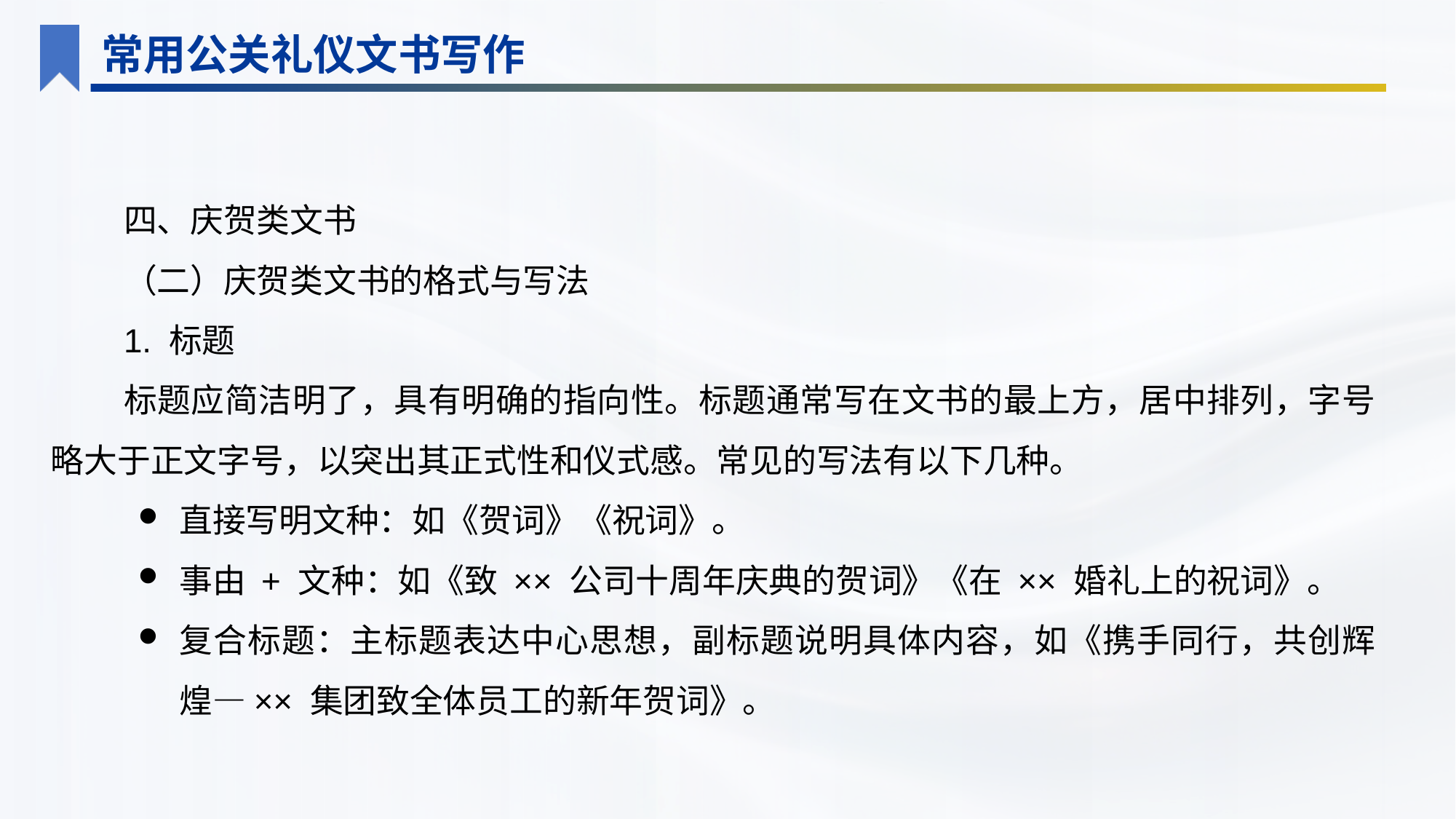

常用公关礼仪文书写作
四、庆贺类文书
（二）庆贺类文书的格式与写法
1. 标题
标题应简洁明了，具有明确的指向性。标题通常写在文书的最上方，居中排列，字号略大于正文字号，以突出其正式性和仪式感。常见的写法有以下几种。
直接写明文种：如《贺词》《祝词》。
事由 + 文种：如《致 ×× 公司十周年庆典的贺词》《在 ×× 婚礼上的祝词》。
复合标题：主标题表达中心思想，副标题说明具体内容，如《携手同行，共创辉煌—×× 集团致全体员工的新年贺词》。